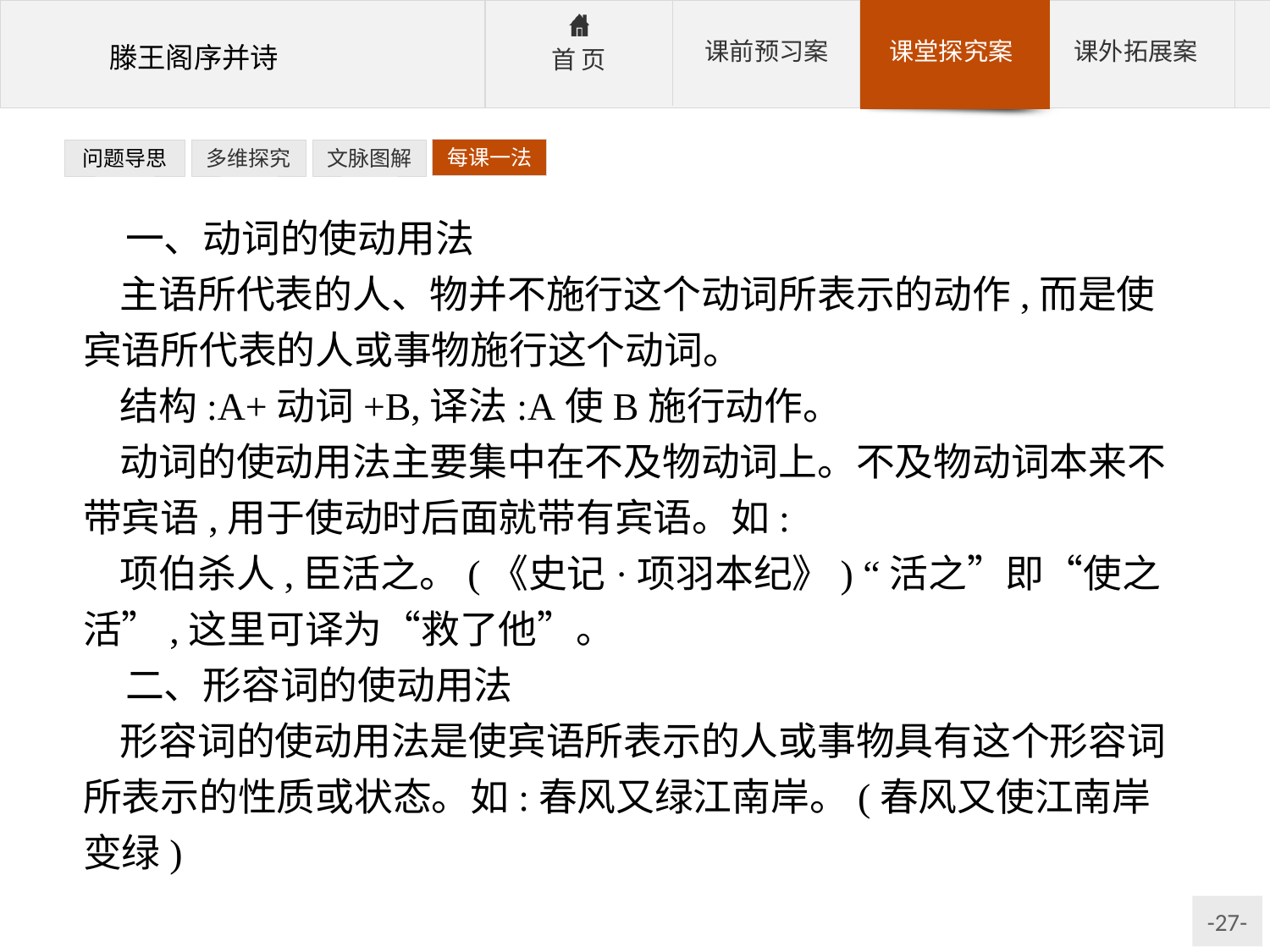

每课一法
问题导思
多维探究
文脉图解
一、动词的使动用法
主语所代表的人、物并不施行这个动词所表示的动作,而是使宾语所代表的人或事物施行这个动词。
结构:A+动词+B,译法:A使B施行动作。
动词的使动用法主要集中在不及物动词上。不及物动词本来不带宾语,用于使动时后面就带有宾语。如:
项伯杀人,臣活之。(《史记·项羽本纪》) “活之”即“使之活”,这里可译为“救了他”。
二、形容词的使动用法
形容词的使动用法是使宾语所表示的人或事物具有这个形容词所表示的性质或状态。如:春风又绿江南岸。(春风又使江南岸变绿)